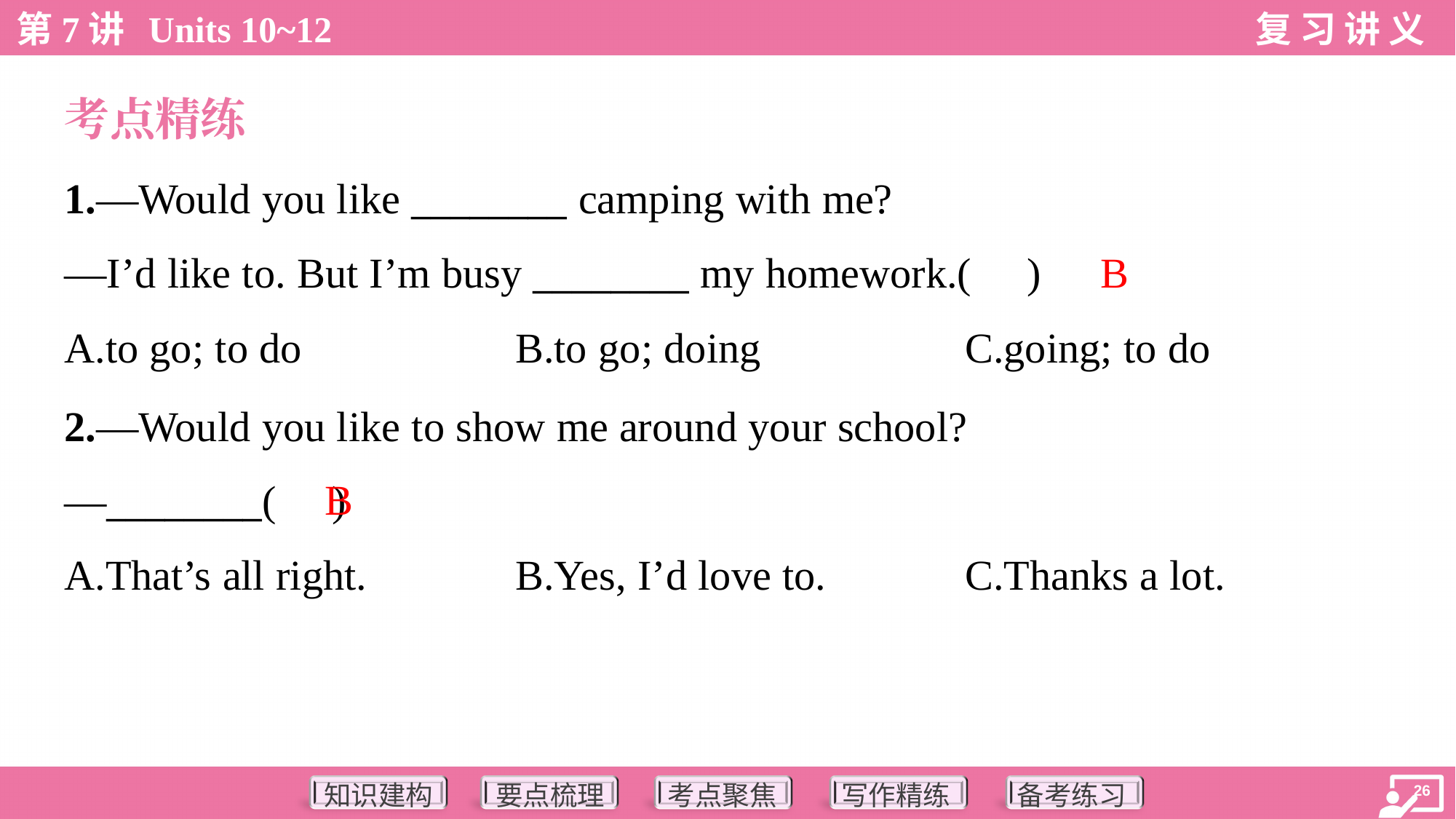

考点精练
1.—Would you like ________ camping with me?
—I’d like to. But I’m busy ________ my homework.(     )
B
A.to go; to do	B.to go; doing	C.going; to do
2.—Would you like to show me around your school?
—________(     )
B
A.That’s all right.	B.Yes, I’d love to.	C.Thanks a lot.